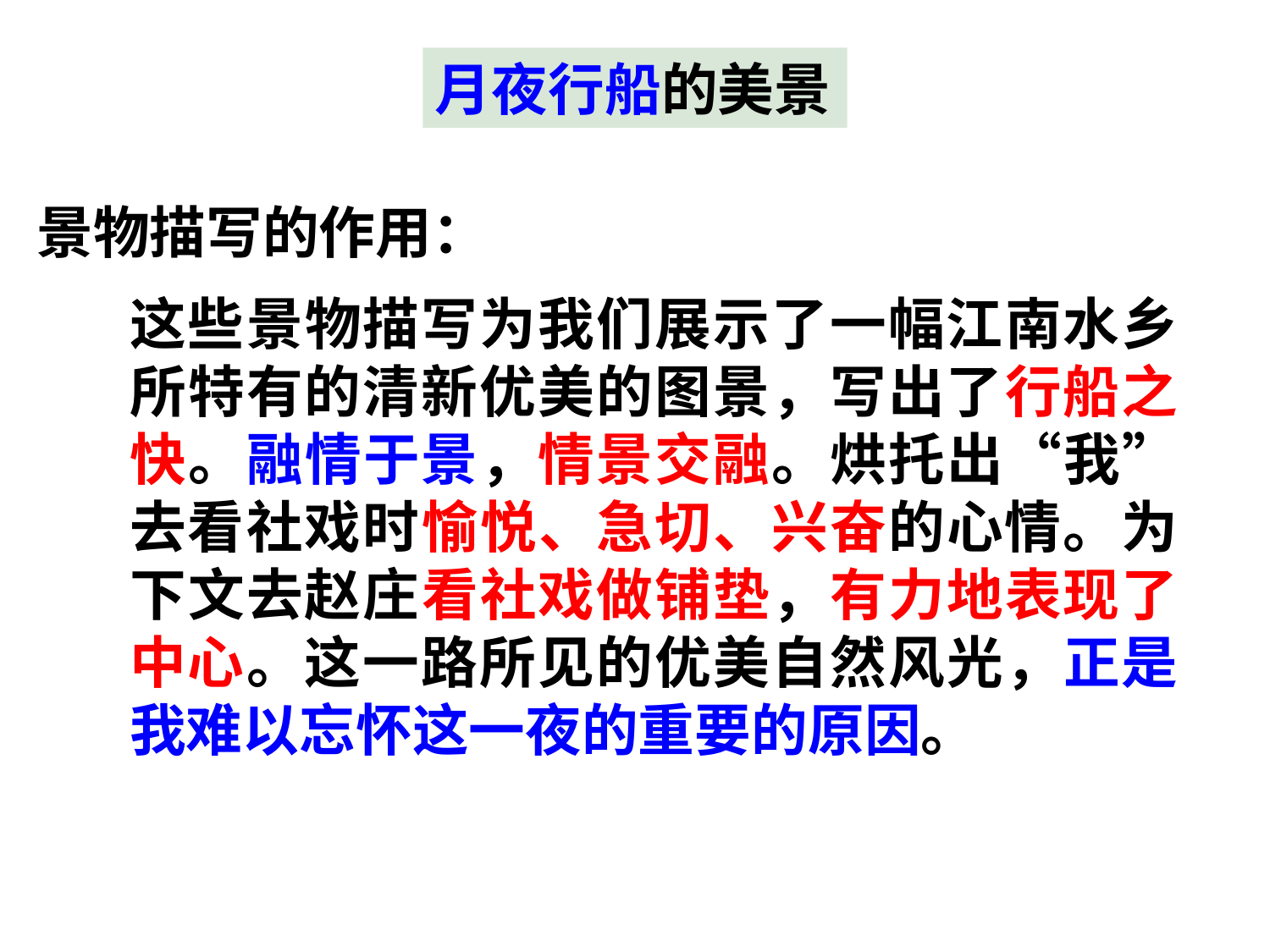

月夜行船的美景
景物描写的作用：
这些景物描写为我们展示了一幅江南水乡所特有的清新优美的图景，写出了行船之快。融情于景，情景交融。烘托出“我”去看社戏时愉悦、急切、兴奋的心情。为下文去赵庄看社戏做铺垫，有力地表现了中心。这一路所见的优美自然风光，正是我难以忘怀这一夜的重要的原因。